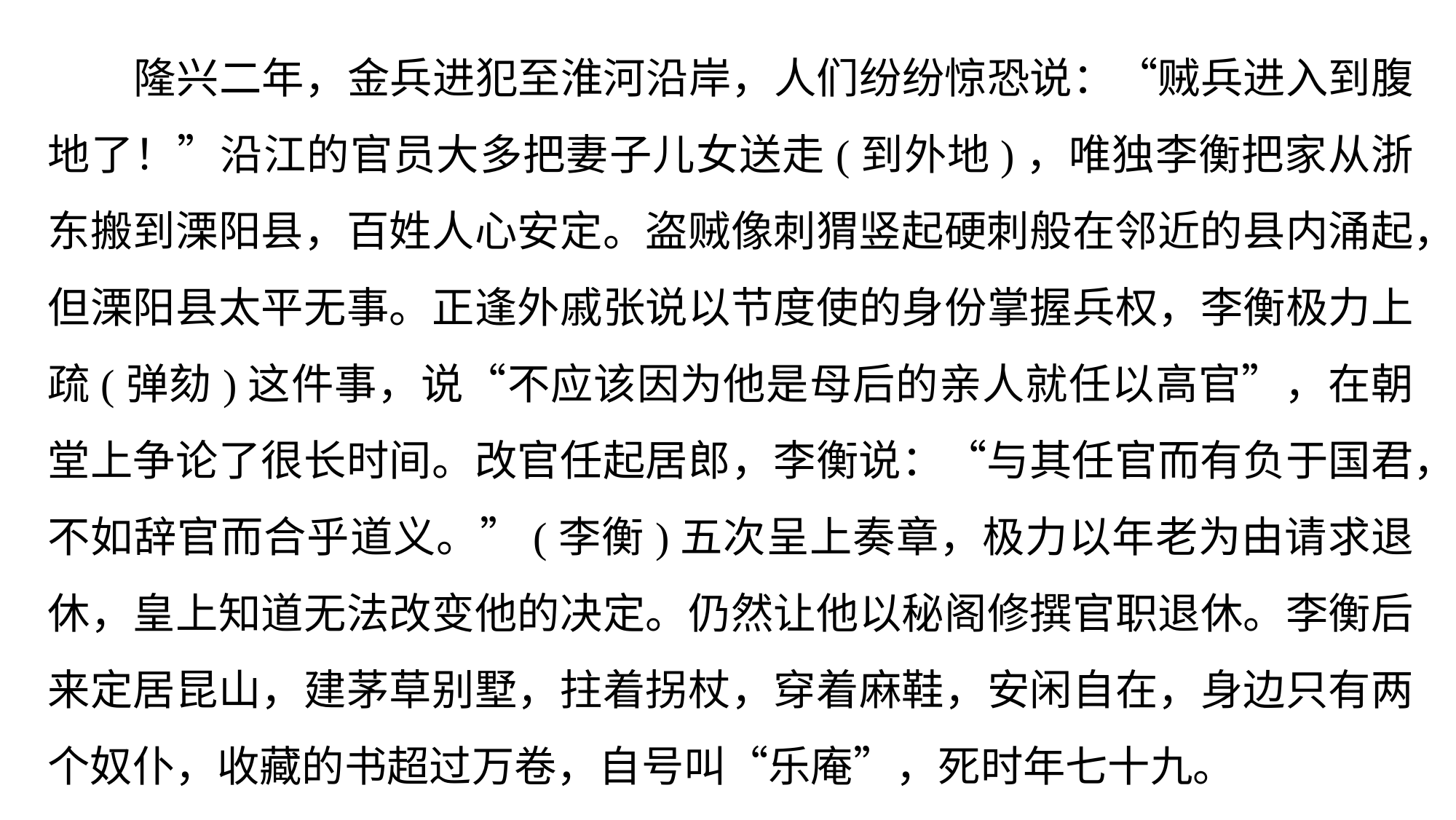

隆兴二年，金兵进犯至淮河沿岸，人们纷纷惊恐说：“贼兵进入到腹地了！”沿江的官员大多把妻子儿女送走(到外地)，唯独李衡把家从浙东搬到溧阳县，百姓人心安定。盗贼像刺猬竖起硬刺般在邻近的县内涌起，但溧阳县太平无事。正逢外戚张说以节度使的身份掌握兵权，李衡极力上疏(弹劾)这件事，说“不应该因为他是母后的亲人就任以高官”，在朝堂上争论了很长时间。改官任起居郎，李衡说：“与其任官而有负于国君，不如辞官而合乎道义。”(李衡)五次呈上奏章，极力以年老为由请求退休，皇上知道无法改变他的决定。仍然让他以秘阁修撰官职退休。李衡后来定居昆山，建茅草别墅，拄着拐杖，穿着麻鞋，安闲自在，身边只有两个奴仆，收藏的书超过万卷，自号叫“乐庵”，死时年七十九。